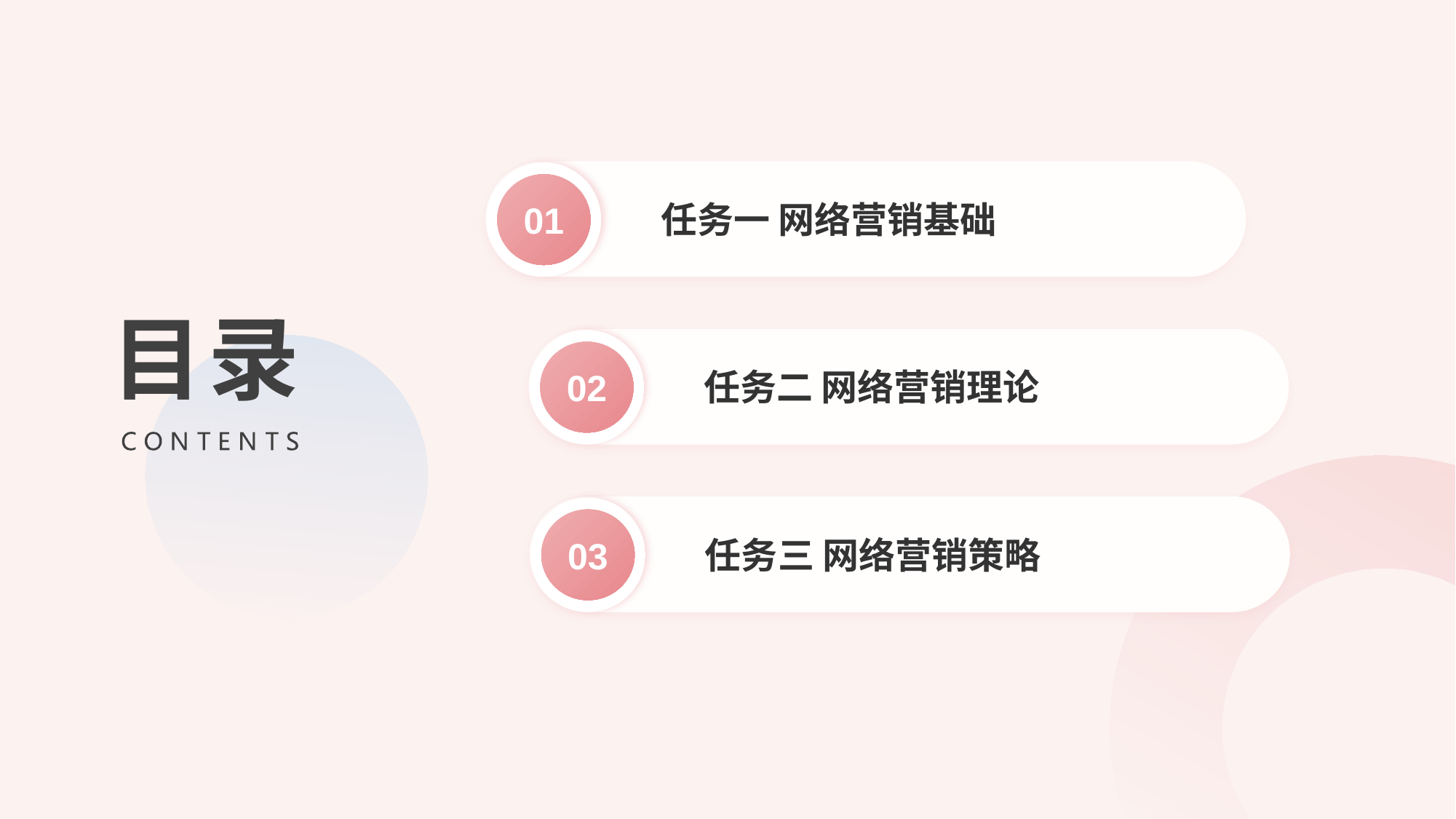

目录

任务一 网络营销基础

01

任务二 网络营销理论

02

任务三 网络营销策略

03